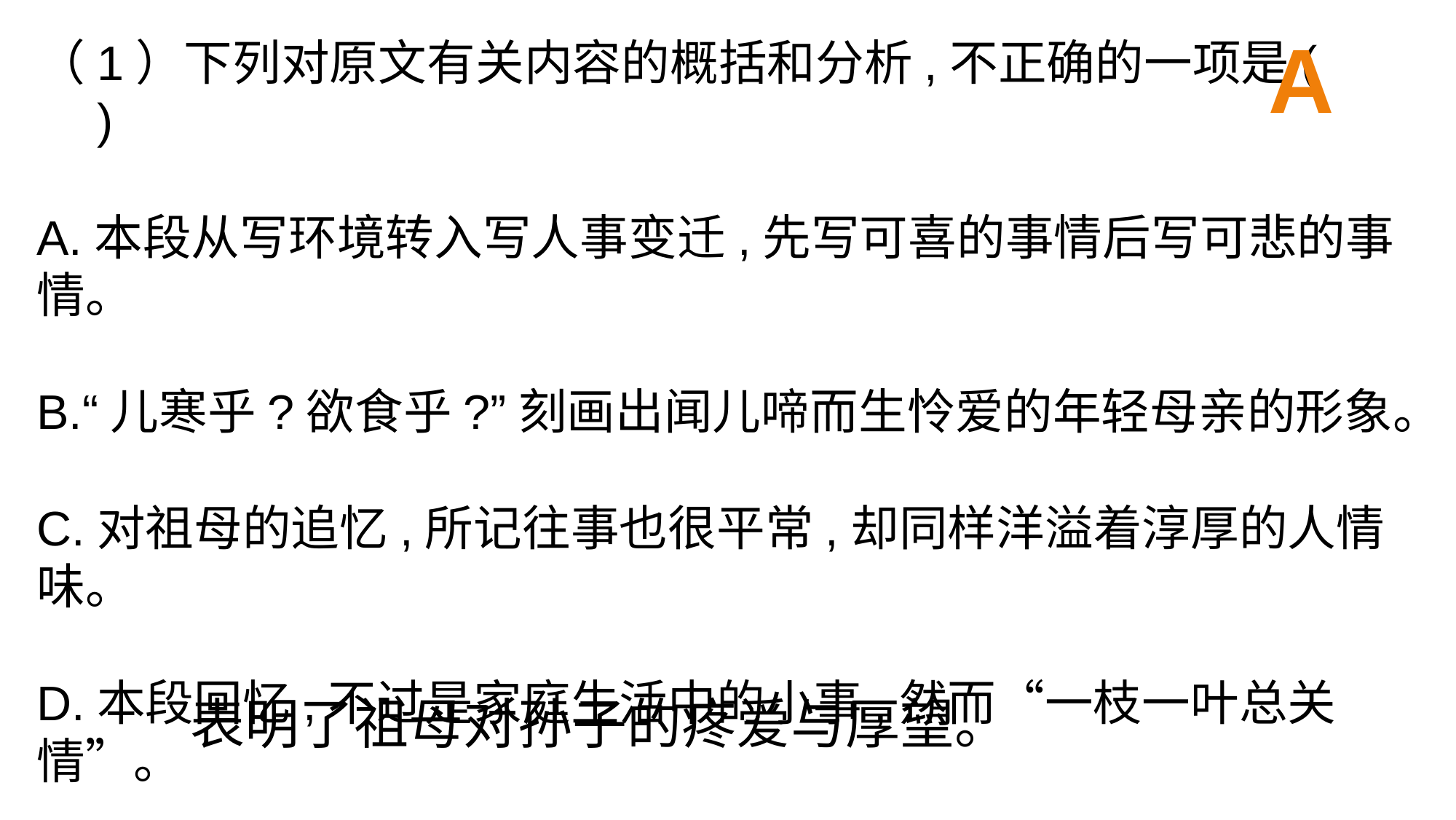

A
（1）下列对原文有关内容的概括和分析,不正确的一项是(　　)

A.本段从写环境转入写人事变迁,先写可喜的事情后写可悲的事情。

B.“儿寒乎?欲食乎?”刻画出闻儿啼而生怜爱的年轻母亲的形象。

C.对祖母的追忆,所记往事也很平常,却同样洋溢着淳厚的人情味。

D.本段回忆,不过是家庭生活中的小事,然而“一枝一叶总关情”。

（2）本段中祖母的自语和持象笏的勉励表明了什么?
表明了祖母对孙子的疼爱与厚望。